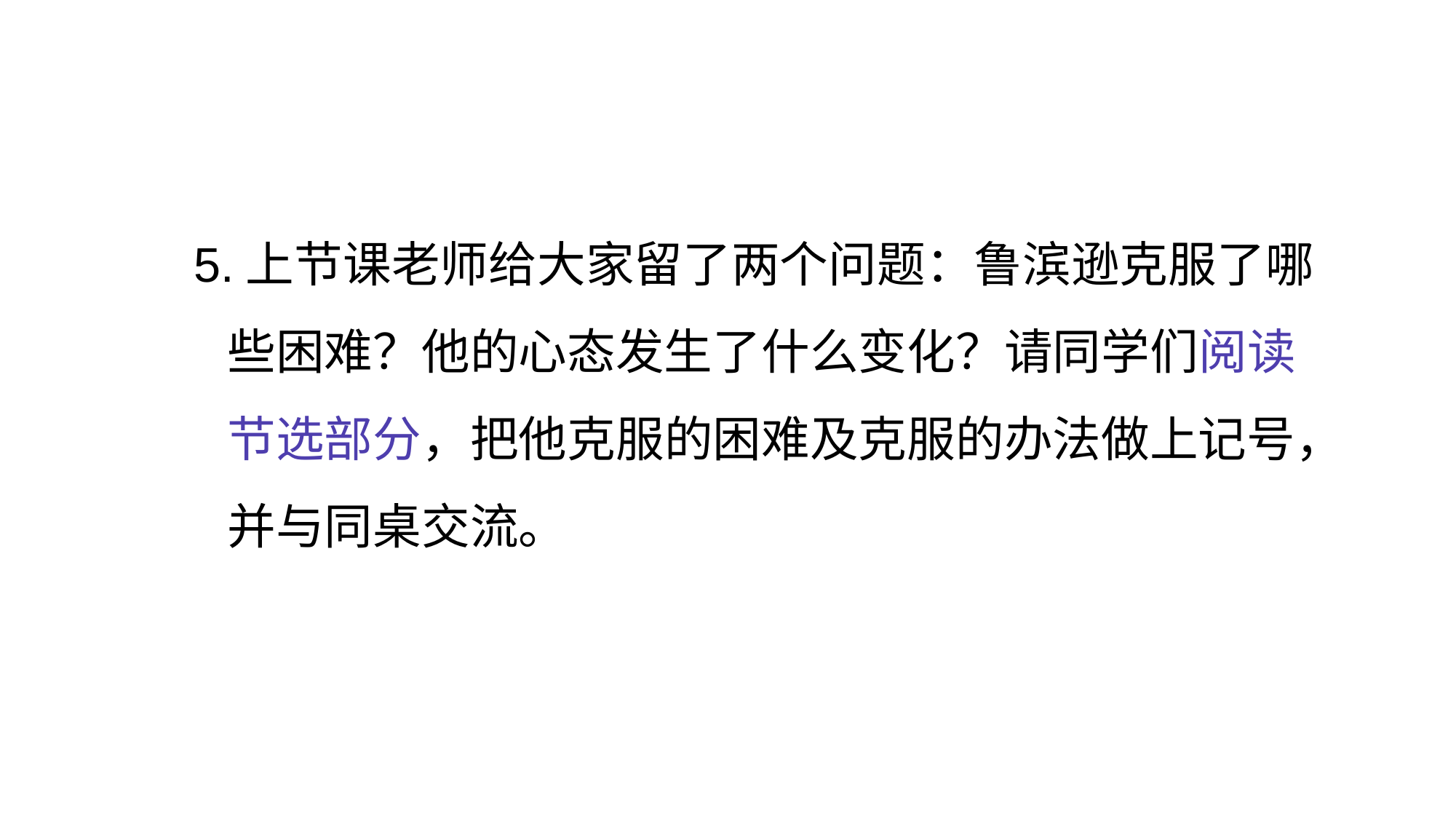

5.上节课老师给大家留了两个问题：鲁滨逊克服了哪
  些困难？他的心态发生了什么变化？请同学们阅读
  节选部分，把他克服的困难及克服的办法做上记号，
  并与同桌交流。